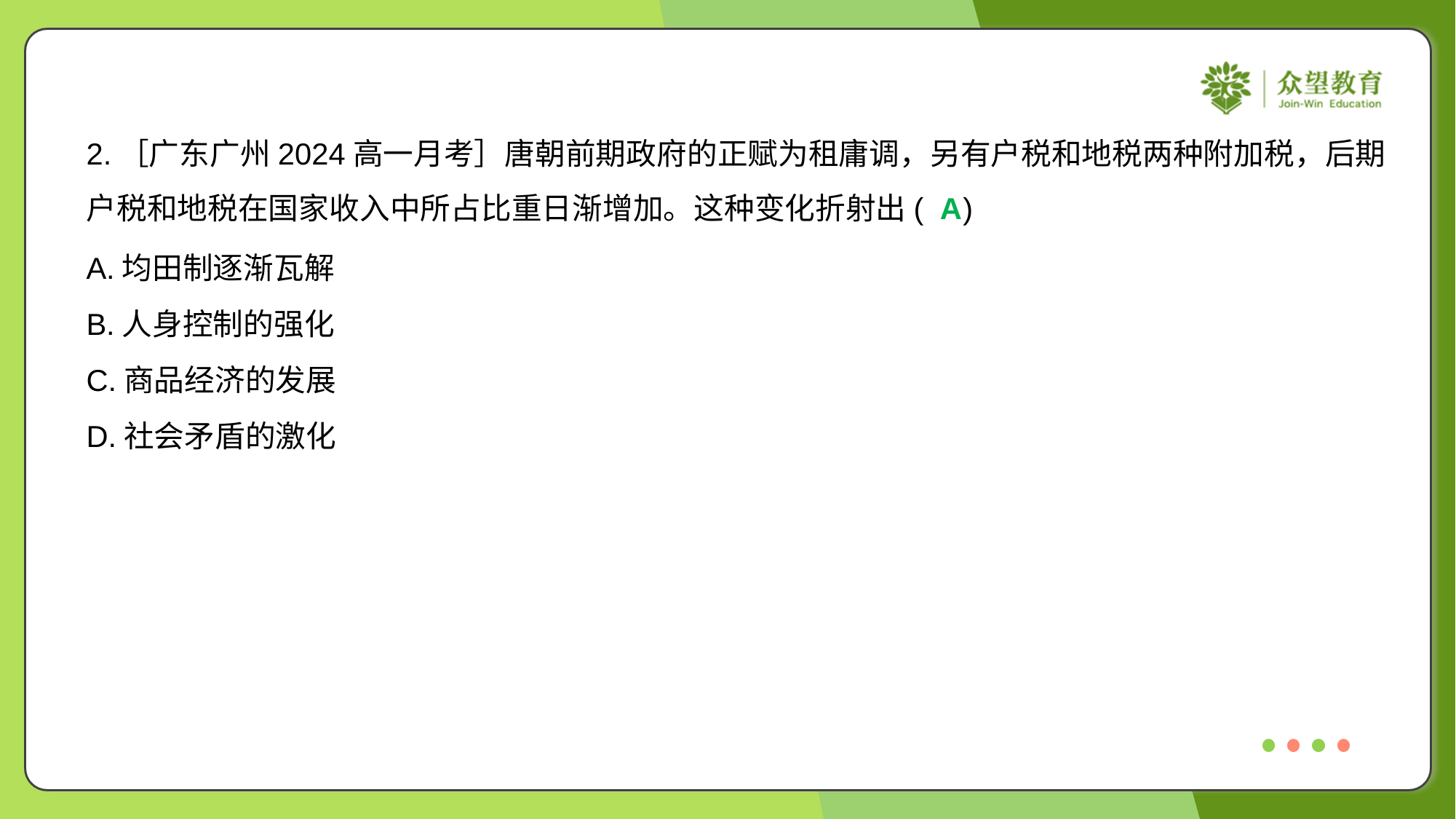

2.［广东广州2024高一月考］唐朝前期政府的正赋为租庸调，另有户税和地税两种附加税，后期
户税和地税在国家收入中所占比重日渐增加。这种变化折射出(     )
A
A.均田制逐渐瓦解
B.人身控制的强化
C.商品经济的发展
D.社会矛盾的激化